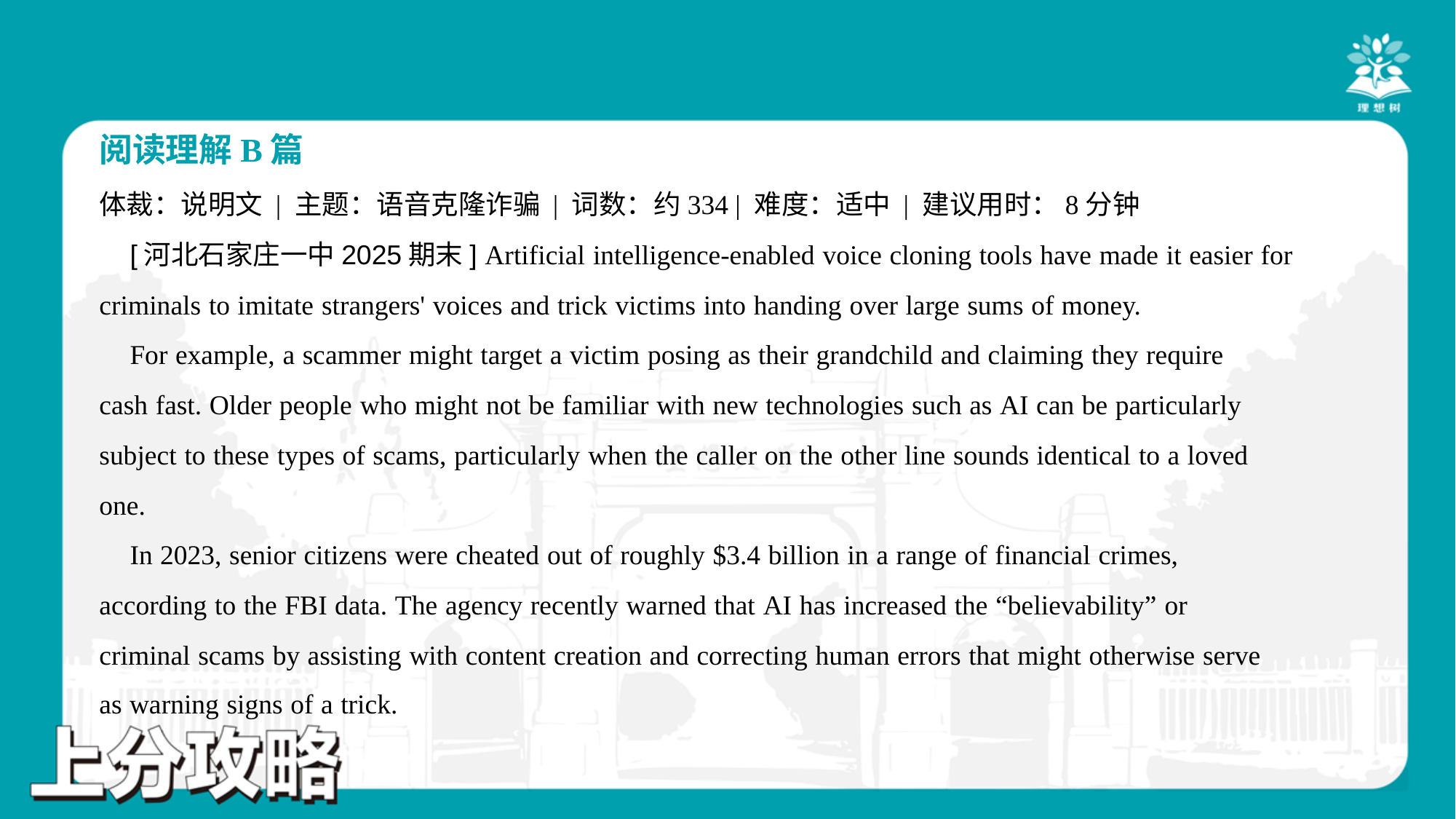

阅读理解B篇
体裁：说明文 | 主题：语音克隆诈骗 | 词数：约334 | 难度：适中 | 建议用时：8分钟
    [河北石家庄一中2025期末] Artificial intelligence-enabled voice cloning tools have made it easier for
criminals to imitate strangers' voices and trick victims into handing over large sums of money.
    For example, a scammer might target a victim posing as their grandchild and claiming they require
cash fast. Older people who might not be familiar with new technologies such as AI can be particularly
subject to these types of scams, particularly when the caller on the other line sounds identical to a loved
one.
    In 2023, senior citizens were cheated out of roughly $3.4 billion in a range of financial crimes,
according to the FBI data. The agency recently warned that AI has increased the “believability” or
criminal scams by assisting with content creation and correcting human errors that might otherwise serve
as warning signs of a trick.#4